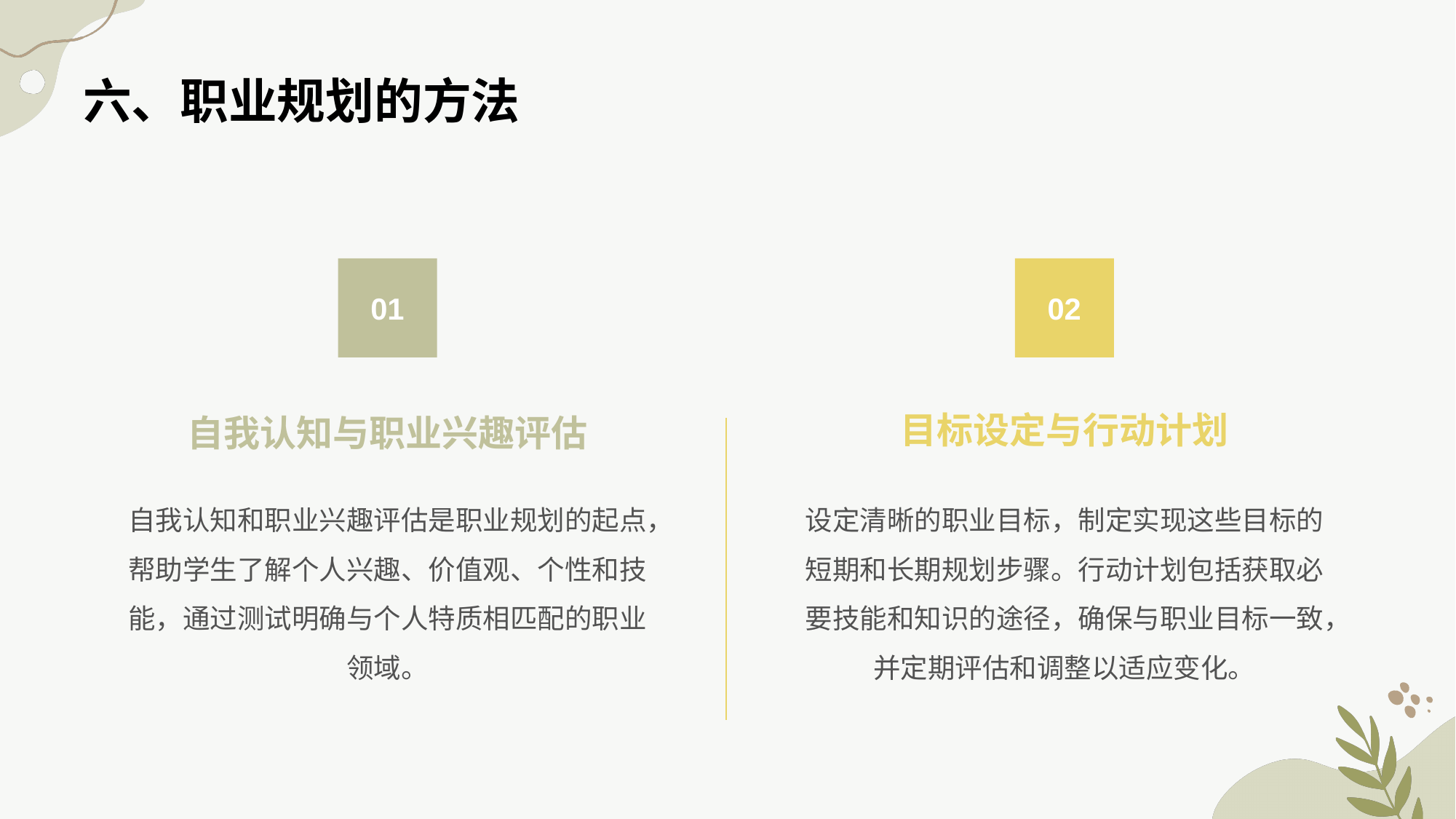

六、职业规划的方法
01
02
目标设定与行动计划
自我认知与职业兴趣评估
自我认知和职业兴趣评估是职业规划的起点，帮助学生了解个人兴趣、价值观、个性和技能，通过测试明确与个人特质相匹配的职业领域。
设定清晰的职业目标，制定实现这些目标的短期和长期规划步骤。行动计划包括获取必要技能和知识的途径，确保与职业目标一致，并定期评估和调整以适应变化。